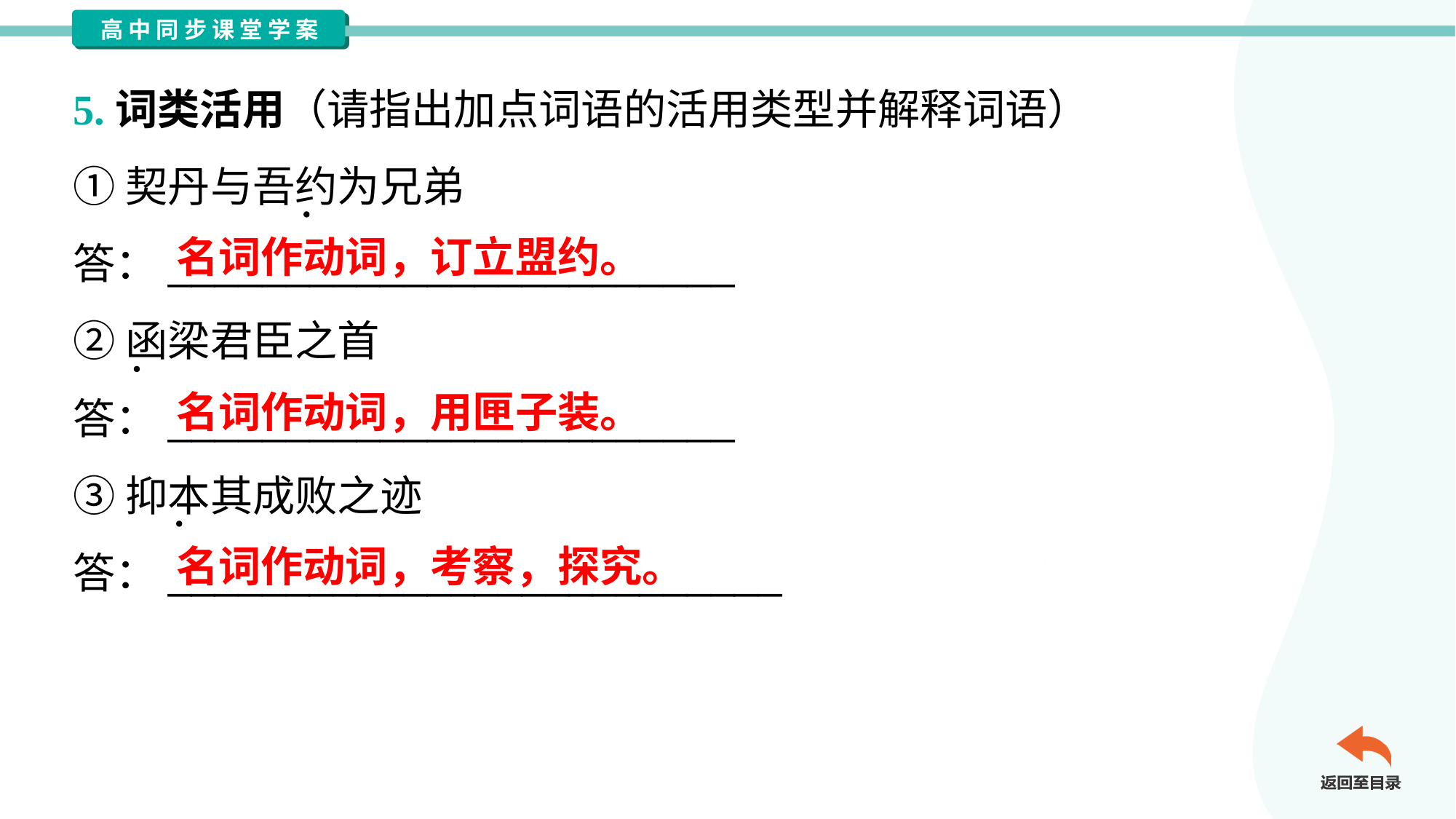

5.词类活用（请指出加点词语的活用类型并解释词语）
①契丹与吾约为兄弟
答：________________________
②函梁君臣之首
答：________________________
③抑本其成败之迹
答：__________________________
名词作动词，订立盟约。

名词作动词，用匣子装。

名词作动词，考察，探究。